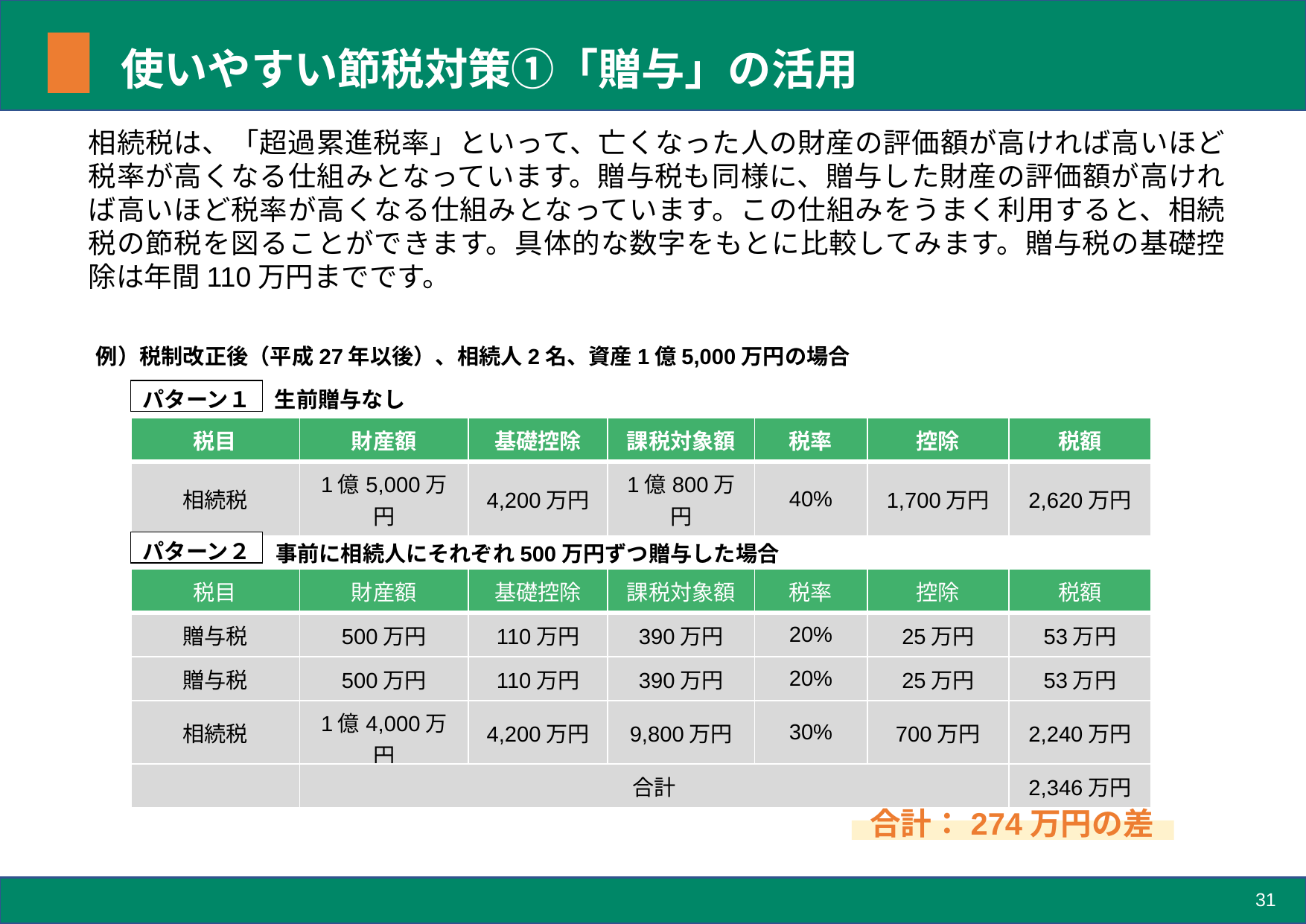

# 使いやすい節税対策①「贈与」の活用
相続税は、「超過累進税率」といって、亡くなった人の財産の評価額が高ければ高いほど税率が高くなる仕組みとなっています。贈与税も同様に、贈与した財産の評価額が高ければ高いほど税率が高くなる仕組みとなっています。この仕組みをうまく利用すると、相続税の節税を図ることができます。具体的な数字をもとに比較してみます。贈与税の基礎控除は年間110万円までです。
例）税制改正後（平成27年以後）、相続人2名、資産1億5,000万円の場合
パターン１
生前贈与なし
| 税目 | 財産額 | 基礎控除 | 課税対象額 | 税率 | 控除 | 税額 |
| --- | --- | --- | --- | --- | --- | --- |
| 相続税 | 1億5,000万円 | 4,200万円 | 1億800万円 | 40% | 1,700万円 | 2,620万円 |
パターン２
事前に相続人にそれぞれ500万円ずつ贈与した場合
| 税目 | 財産額 | 基礎控除 | 課税対象額 | 税率 | 控除 | 税額 |
| --- | --- | --- | --- | --- | --- | --- |
| 贈与税 | 500万円 | 110万円 | 390万円 | 20% | 25万円 | 53万円 |
| 贈与税 | 500万円 | 110万円 | 390万円 | 20% | 25万円 | 53万円 |
| 相続税 | 1億4,000万円 | 4,200万円 | 9,800万円 | 30% | 700万円 | 2,240万円 |
|  | 合計 |  |  |  |  | 2,346万円 |
合計：274万円の差